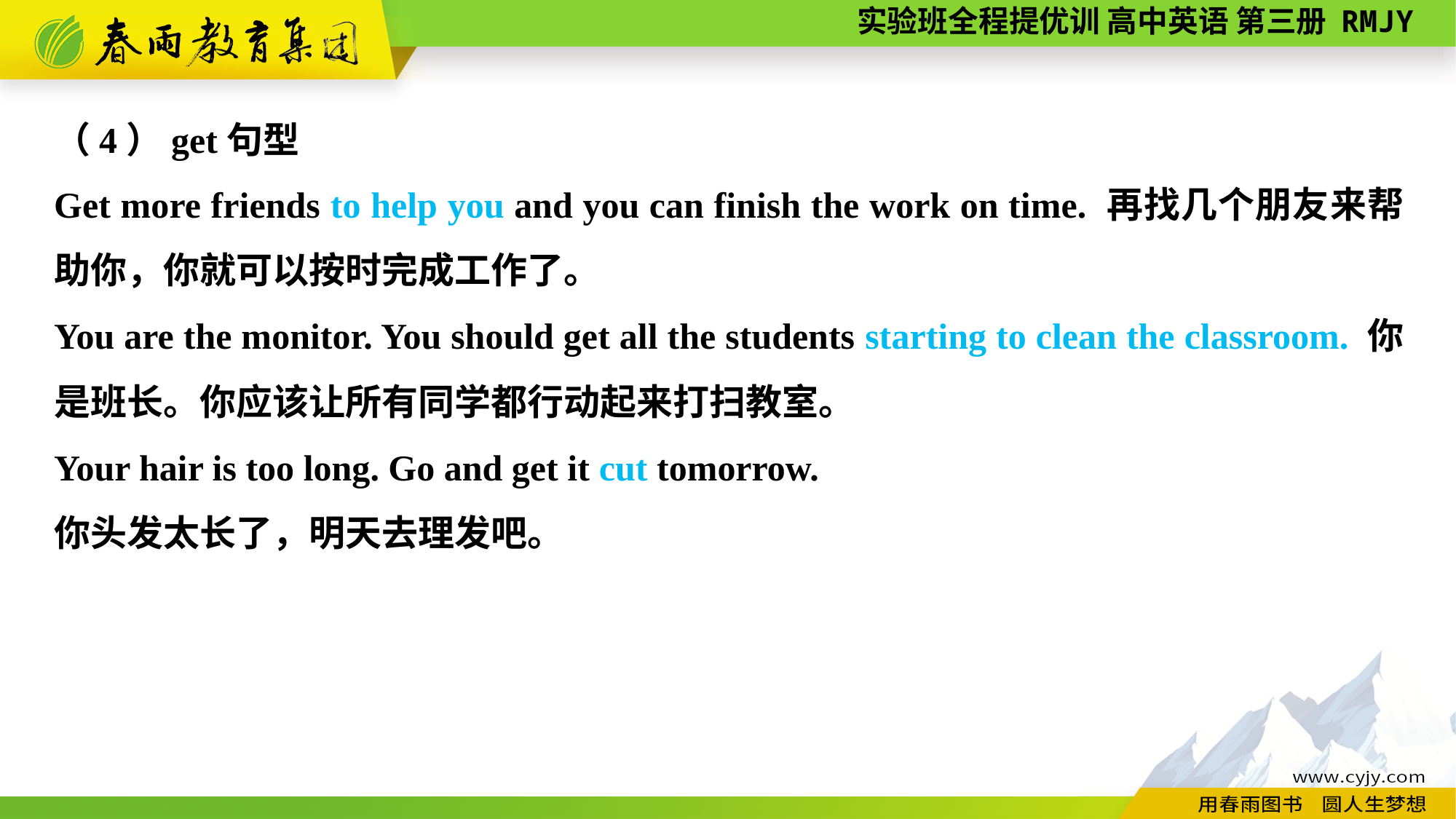

（4）get句型
Get more friends to help you and you can finish the work on time. 再找几个朋友来帮助你，你就可以按时完成工作了。
You are the monitor. You should get all the students starting to clean the classroom. 你是班长。你应该让所有同学都行动起来打扫教室。
Your hair is too long. Go and get it cut tomorrow.
你头发太长了，明天去理发吧。